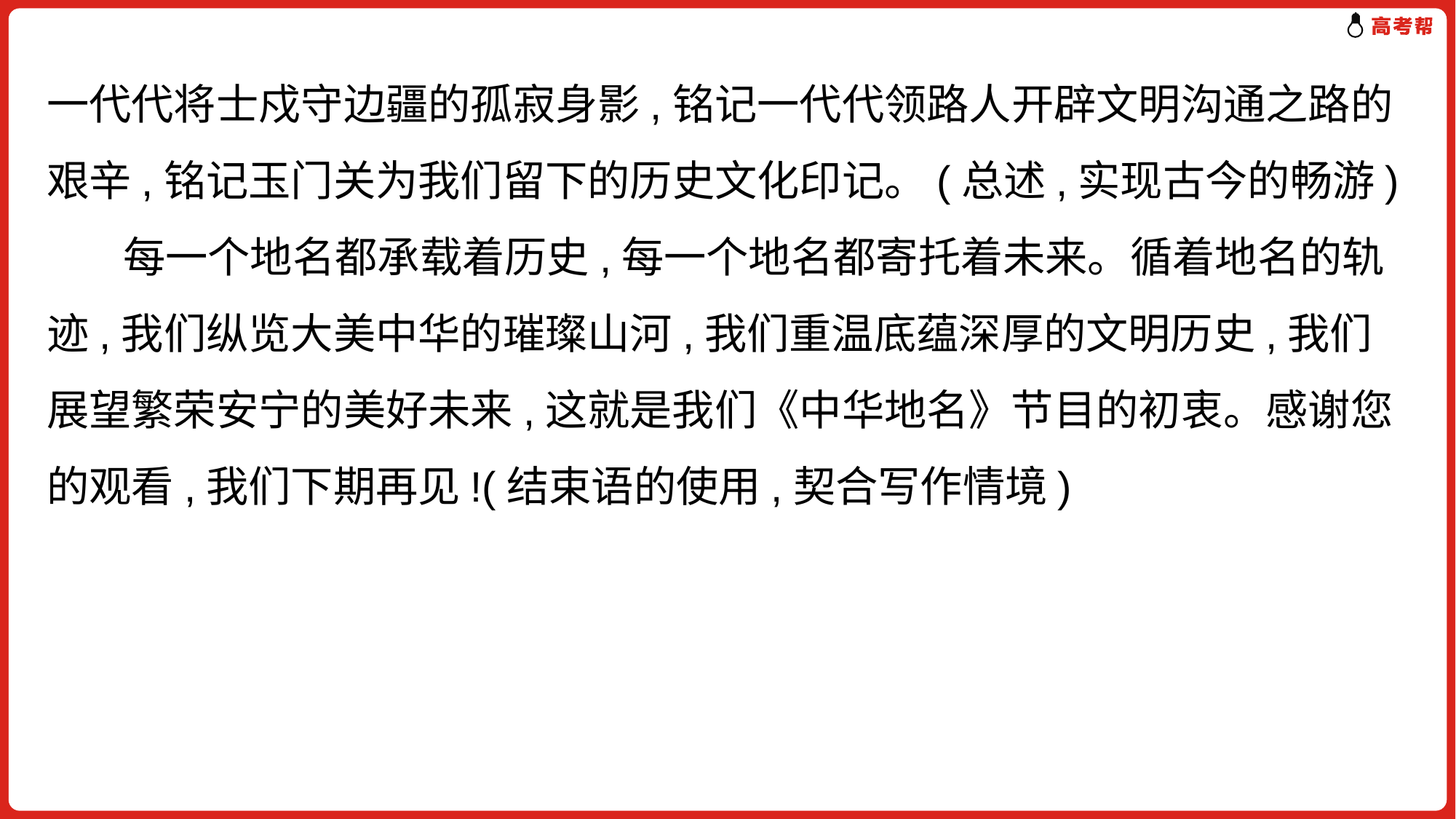

一代代将士戍守边疆的孤寂身影,铭记一代代领路人开辟文明沟通之路的艰辛,铭记玉门关为我们留下的历史文化印记。(总述,实现古今的畅游)
       每一个地名都承载着历史,每一个地名都寄托着未来。循着地名的轨迹,我们纵览大美中华的璀璨山河,我们重温底蕴深厚的文明历史,我们展望繁荣安宁的美好未来,这就是我们《中华地名》节目的初衷。感谢您的观看,我们下期再见!(结束语的使用,契合写作情境)